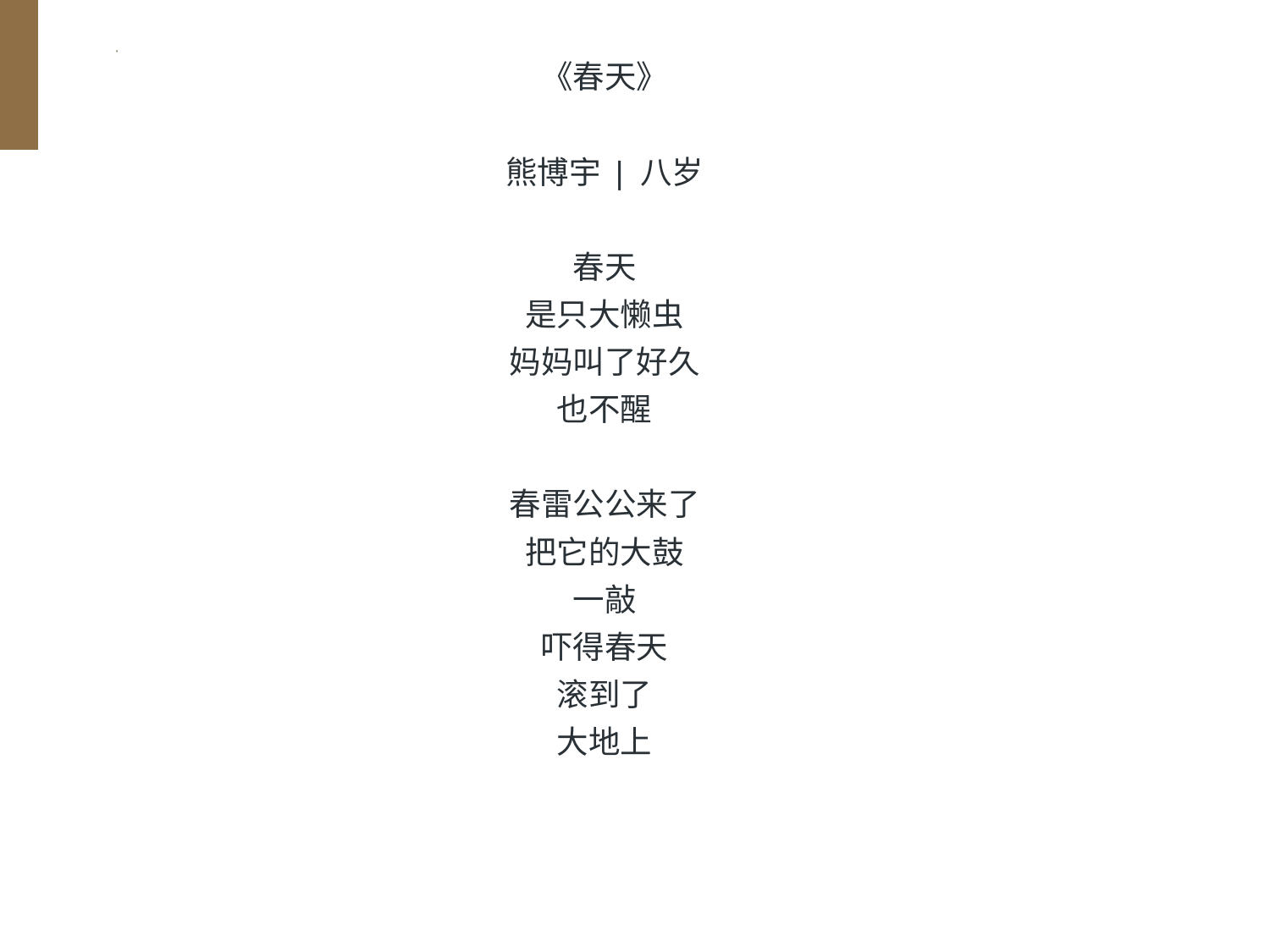

《春天》

熊博宇 | 八岁

春天
是只大懒虫
妈妈叫了好久
也不醒

春雷公公来了
把它的大鼓
一敲
吓得春天
滚到了
大地上